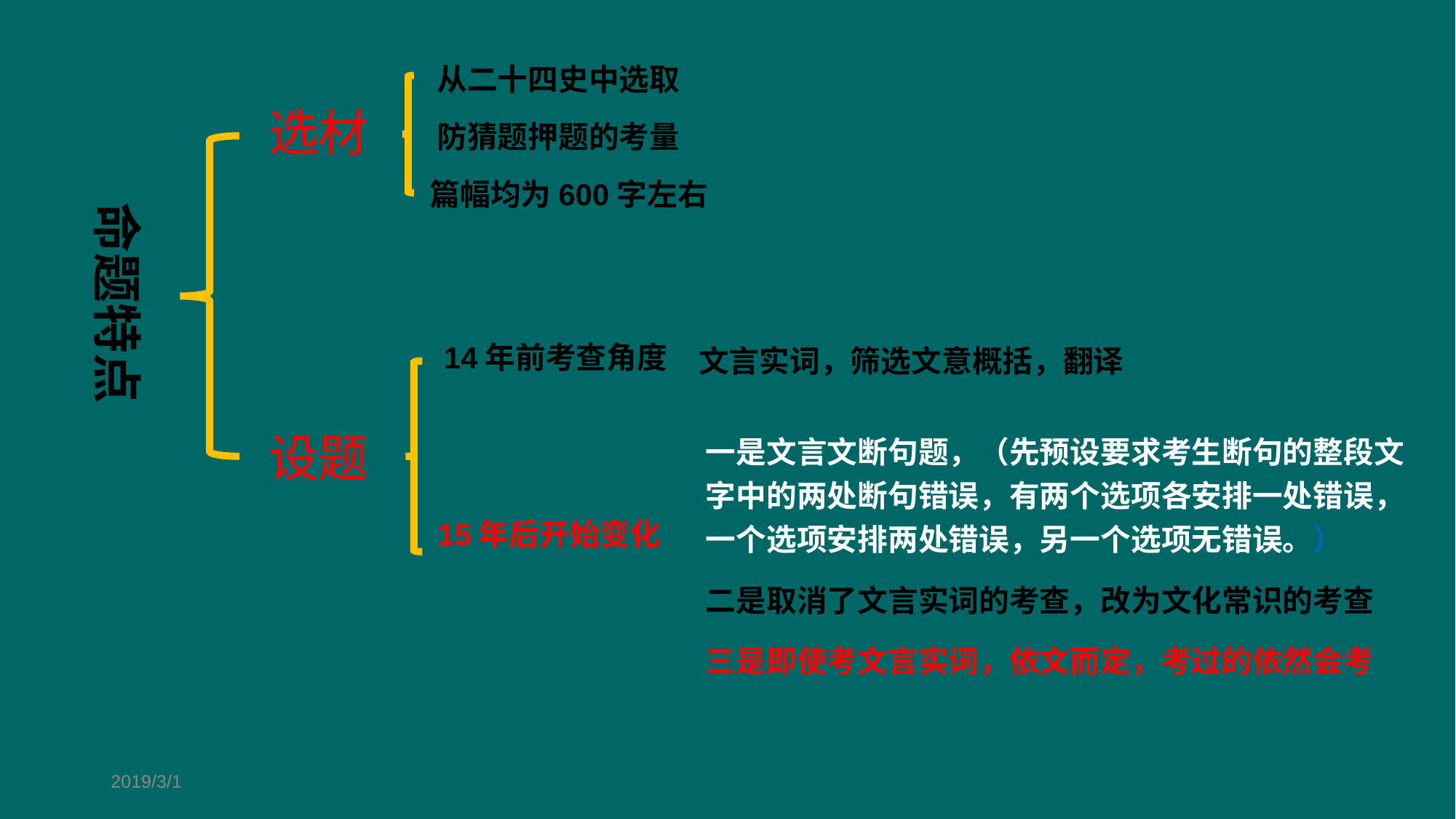

从二十四史中选取

选材

防猜题押题的考量

篇幅均为600字左右
命题特点
14年前考查角度
文言实词，筛选文意概括，翻译

设题
一是文言文断句题，（先预设要求考生断句的整段文字中的两处断句错误，有两个选项各安排一处错误，一个选项安排两处错误，另一个选项无错误。）
15年后开始变化
二是取消了文言实词的考查，改为文化常识的考查
三是即使考文言实词，依文而定，考过的依然会考
2019/3/1